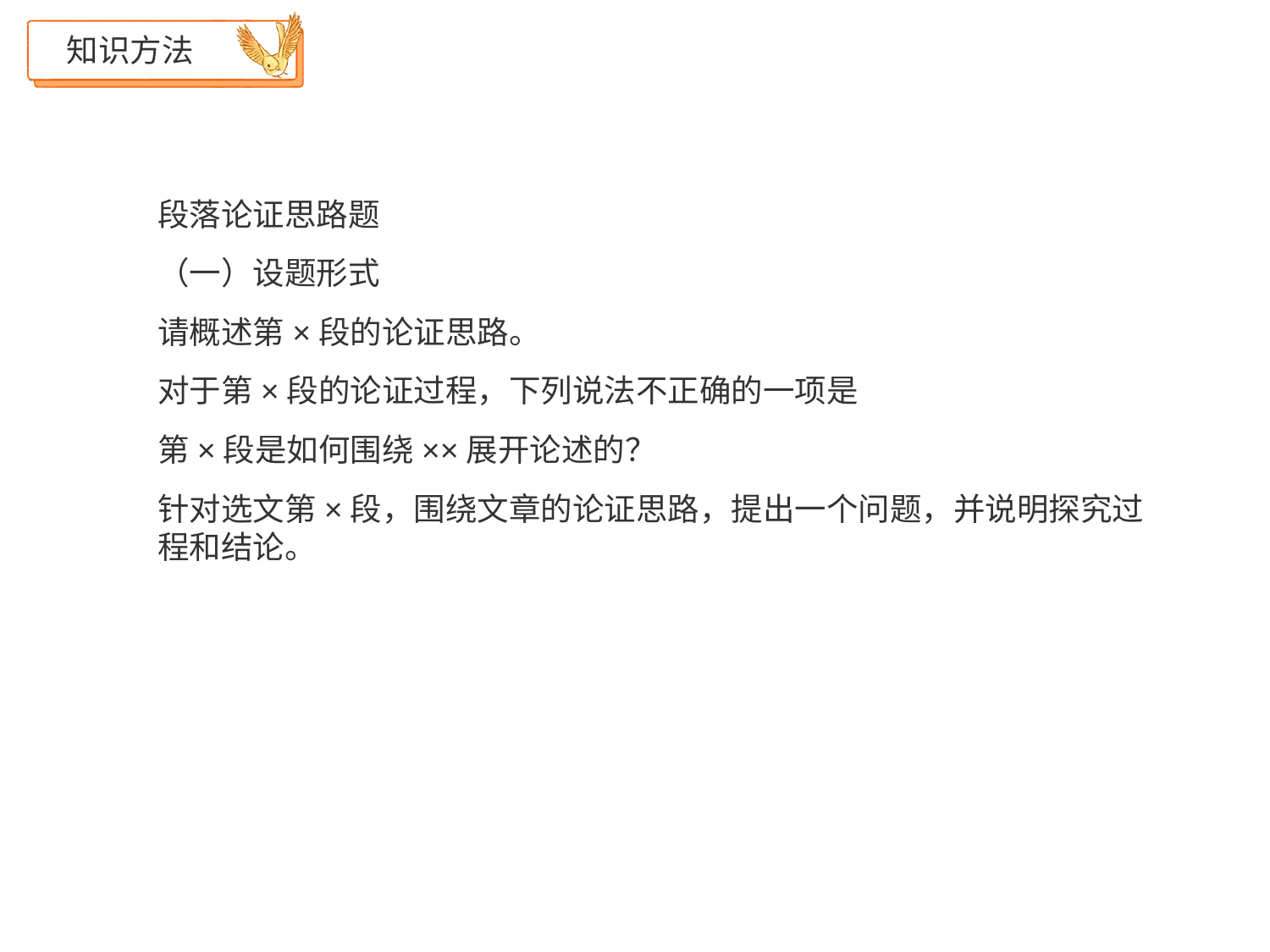

# 知识方法
段落论证思路题
（一）设题形式
请概述第×段的论证思路。
对于第×段的论证过程，下列说法不正确的一项是
第×段是如何围绕××展开论述的？
针对选文第×段，围绕文章的论证思路，提出一个问题，并说明探究过 程和结论。